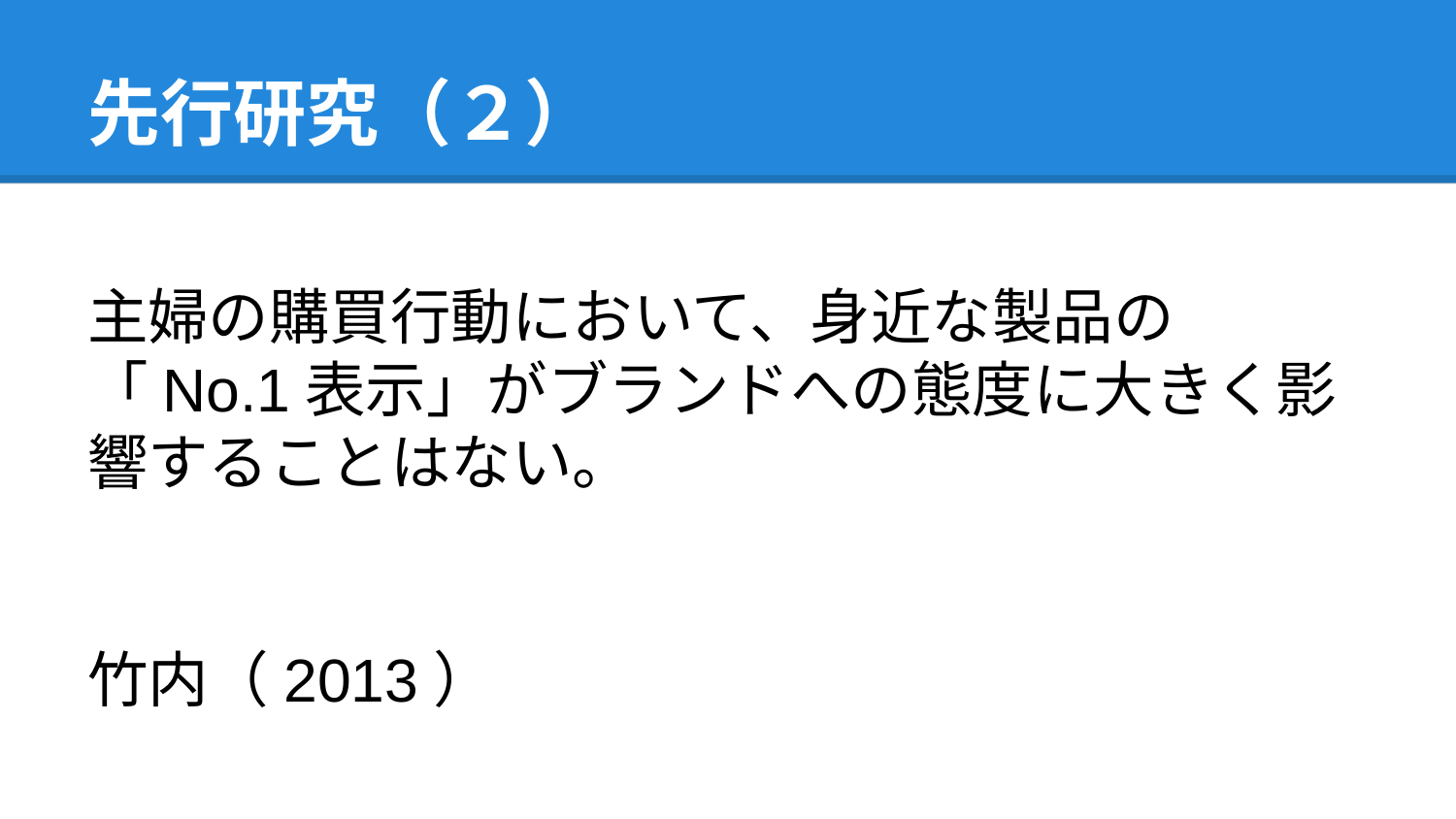

# 先行研究（２）

主婦の購買行動において、身近な製品の「No.1表示」がブランドへの態度に大きく影響することはない。

竹内（2013）